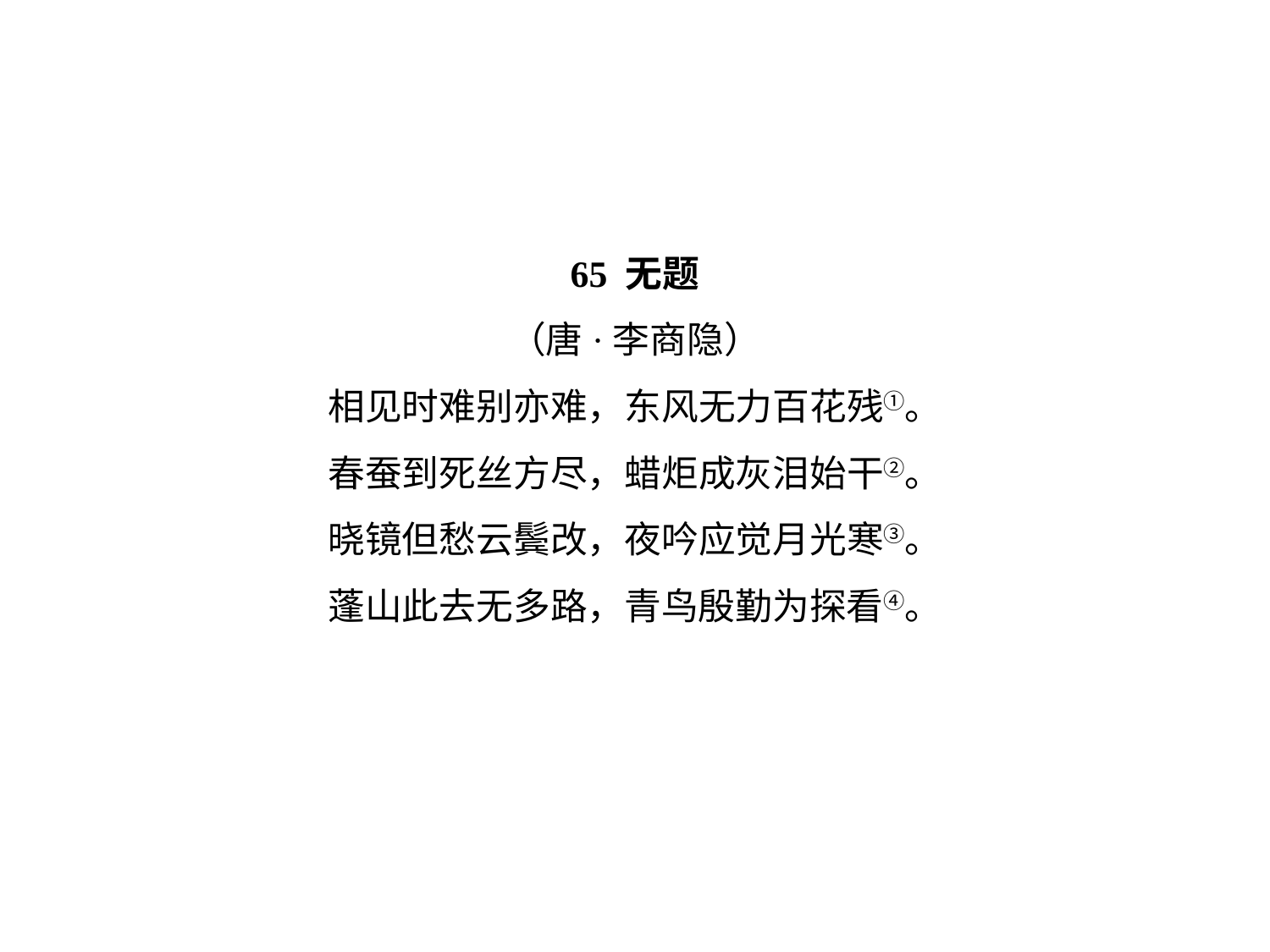

65 无题
（唐·李商隐）
相见时难别亦难，东风无力百花残①。
春蚕到死丝方尽，蜡炬成灰泪始干②。
晓镜但愁云鬓改，夜吟应觉月光寒③。
蓬山此去无多路，青鸟殷勤为探看④。